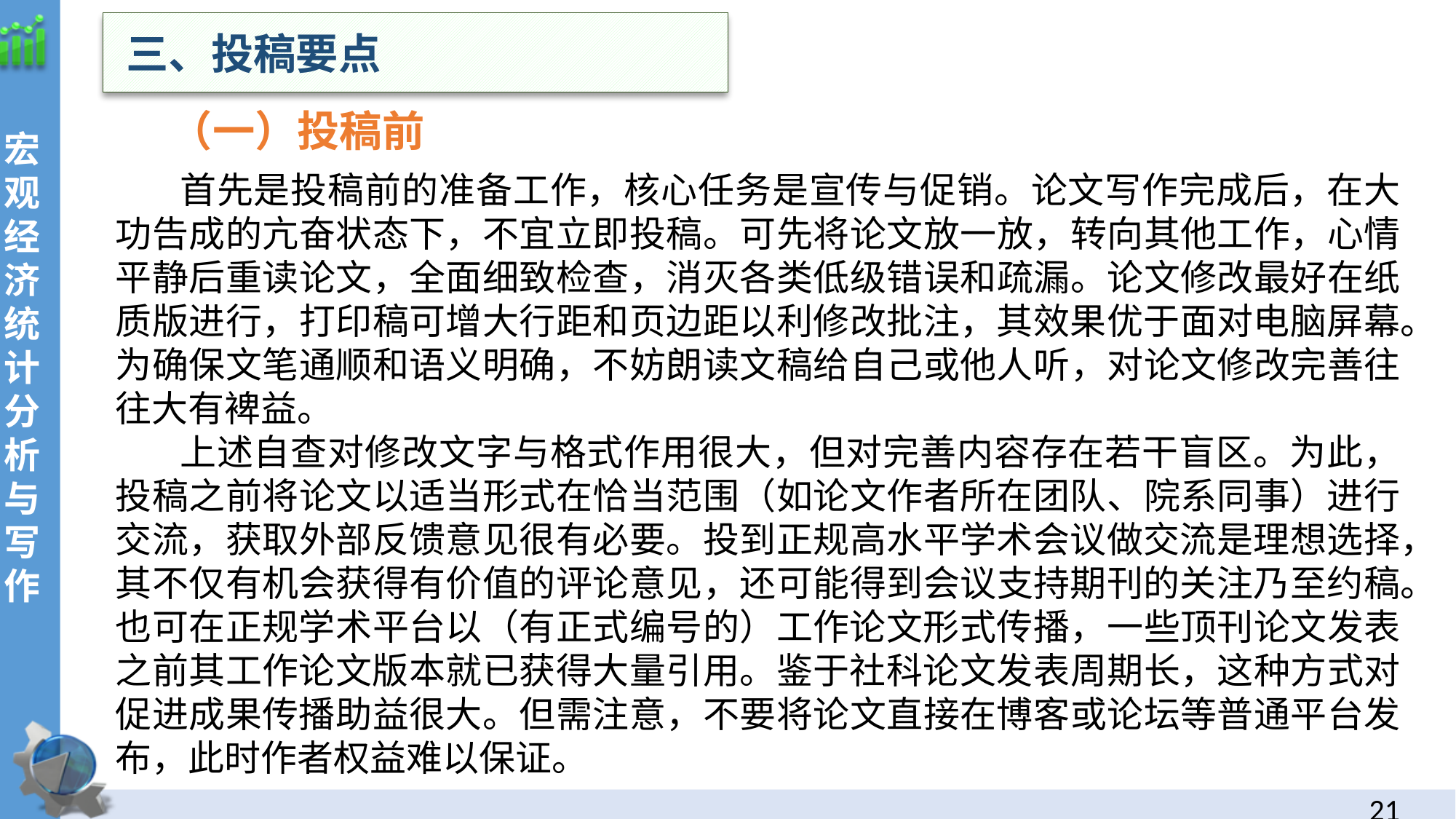

三、投稿要点
    （一）投稿前

首先是投稿前的准备工作，核心任务是宣传与促销。论文写作完成后，在大功告成的亢奋状态下，不宜立即投稿。可先将论文放一放，转向其他工作，心情平静后重读论文，全面细致检查，消灭各类低级错误和疏漏。论文修改最好在纸质版进行，打印稿可增大行距和页边距以利修改批注，其效果优于面对电脑屏幕。为确保文笔通顺和语义明确，不妨朗读文稿给自己或他人听，对论文修改完善往往大有裨益。
上述自查对修改文字与格式作用很大，但对完善内容存在若干盲区。为此，投稿之前将论文以适当形式在恰当范围（如论文作者所在团队、院系同事）进行交流，获取外部反馈意见很有必要。投到正规高水平学术会议做交流是理想选择，其不仅有机会获得有价值的评论意见，还可能得到会议支持期刊的关注乃至约稿。也可在正规学术平台以（有正式编号的）工作论文形式传播，一些顶刊论文发表之前其工作论文版本就已获得大量引用。鉴于社科论文发表周期长，这种方式对促进成果传播助益很大。但需注意，不要将论文直接在博客或论坛等普通平台发布，此时作者权益难以保证。
21